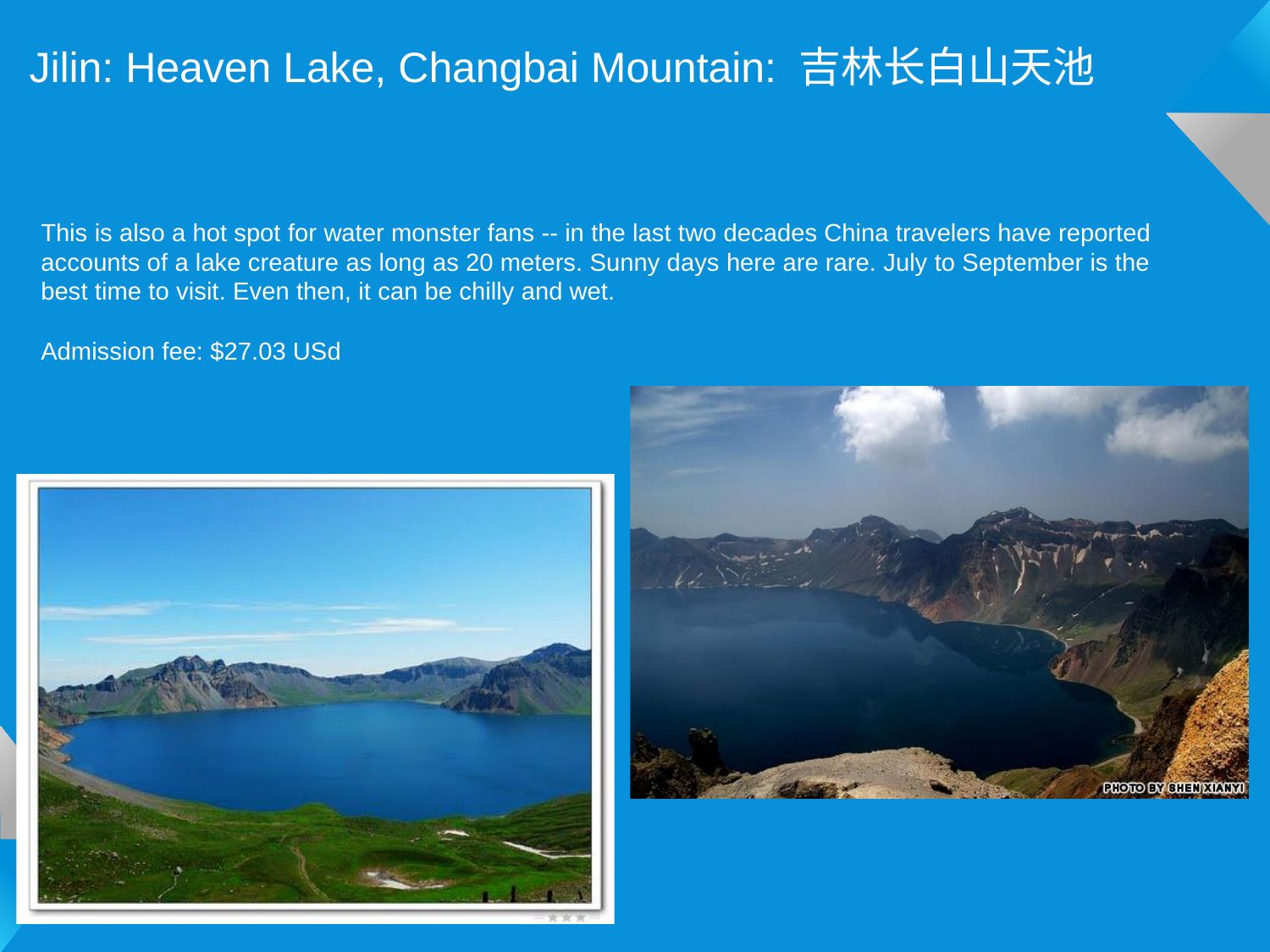

Jilin: Heaven Lake, Changbai Mountain: 吉林长白山天池

This is also a hot spot for water monster fans -- in the last two decades China travelers have reported accounts of a lake creature as long as 20 meters. Sunny days here are rare. July to September is the best time to visit. Even then, it can be chilly and wet.

Admission fee: $27.03 USd